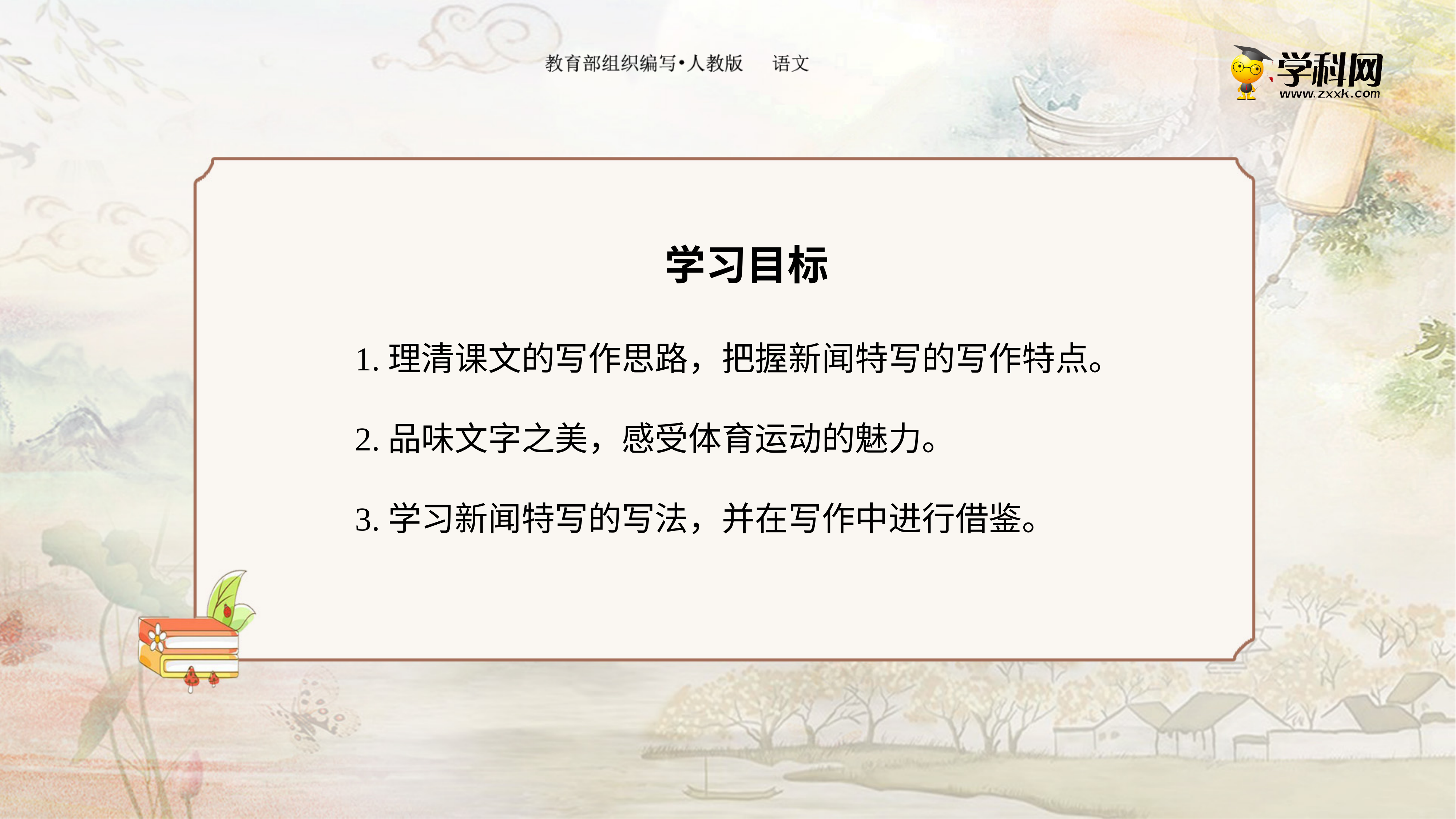

学习目标
1.理清课文的写作思路，把握新闻特写的写作特点。
2.品味文字之美，感受体育运动的魅力。
3.学习新闻特写的写法，并在写作中进行借鉴。